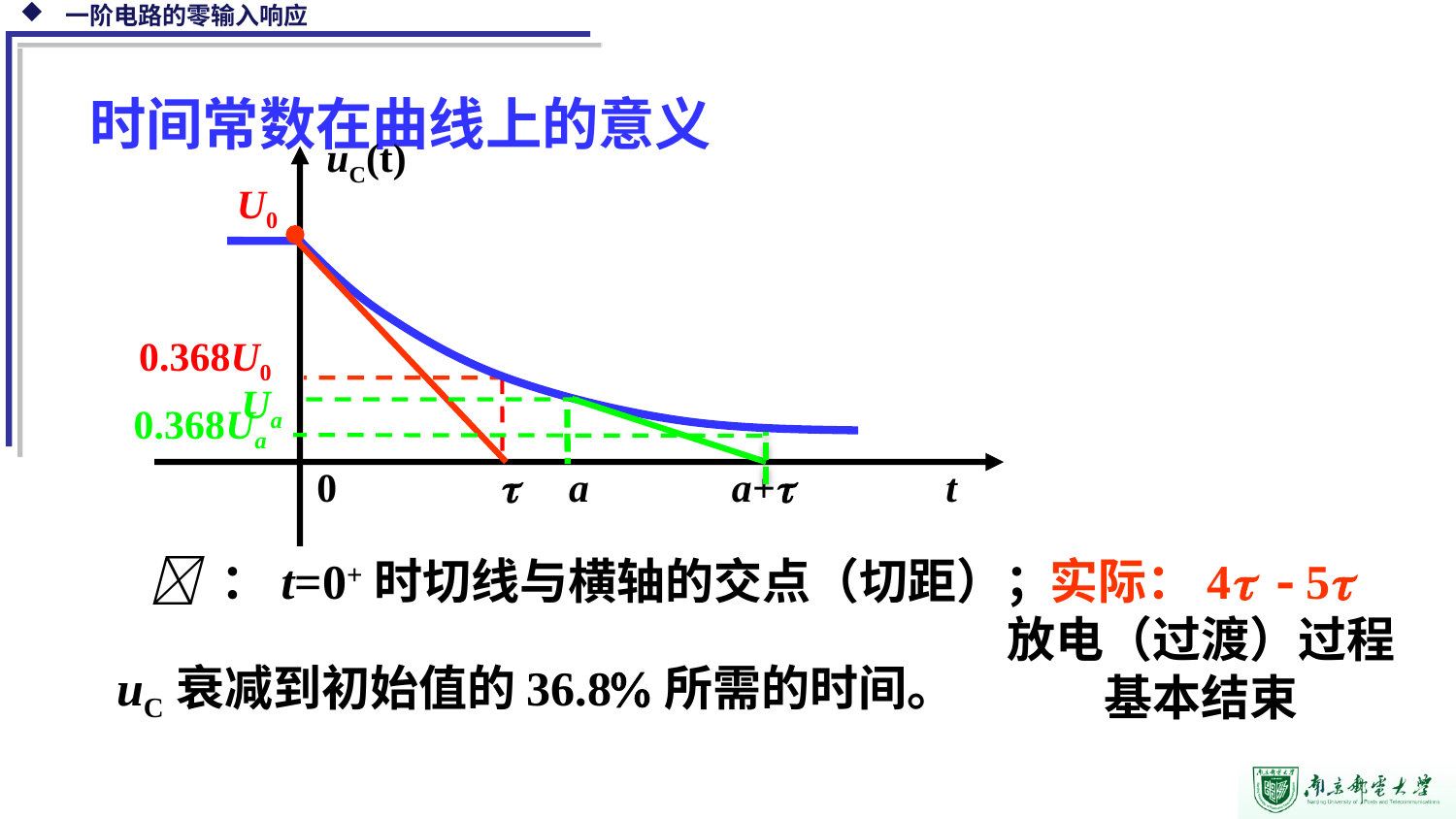

时间常数在曲线上的意义
uC(t)

U0

0.368U0

0                τ     a              a+τ               t

Ua

0.368Ua

 τ ：t=0+时切线与横轴的交点（切距）；
实际：4τ  − 5τ
放电（过渡）过程基本结束
uC衰减到初始值的36.8%所需的时间。